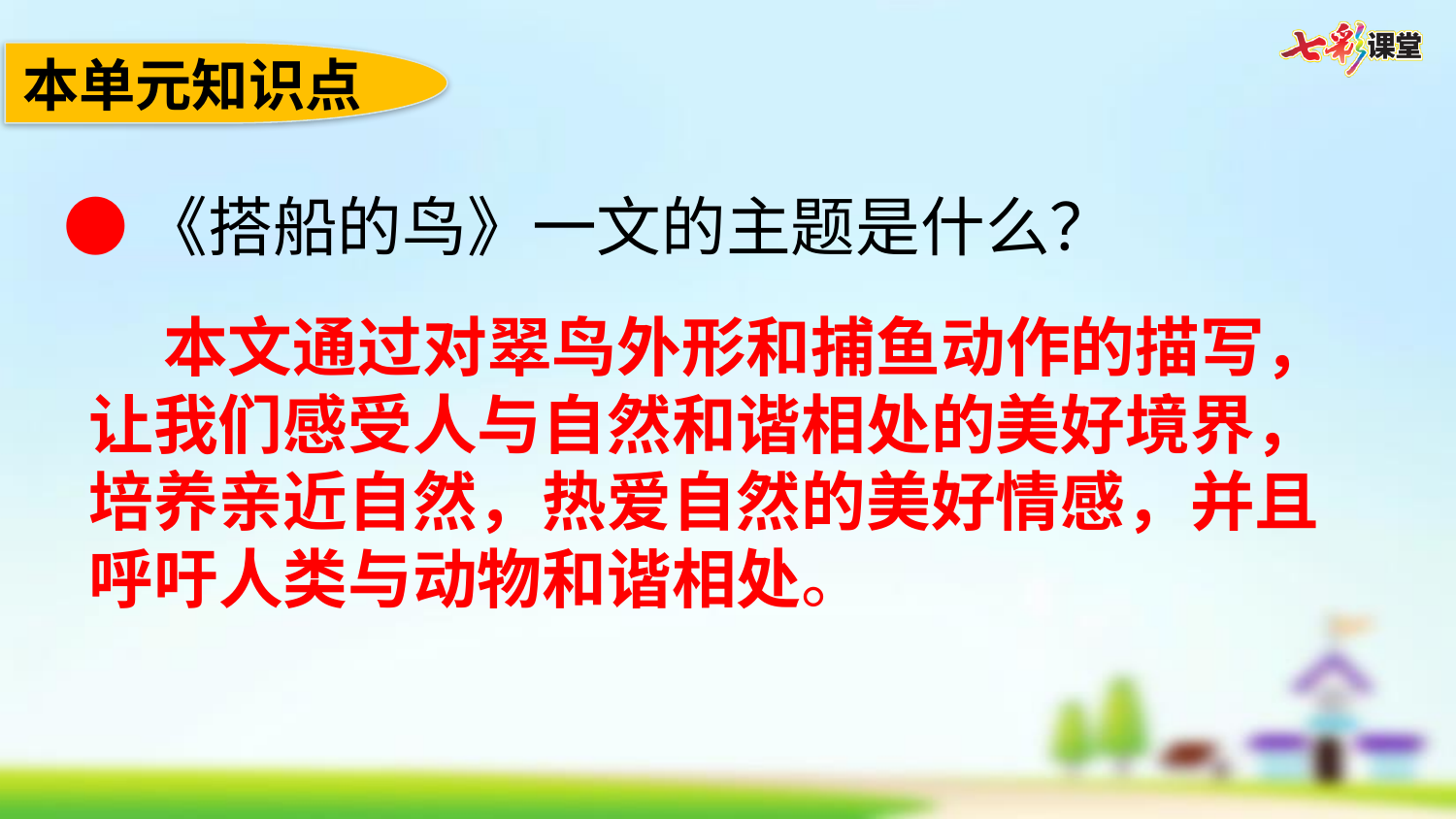

本单元知识点
●《搭船的鸟》一文的主题是什么？
    本文通过对翠鸟外形和捕鱼动作的描写，让我们感受人与自然和谐相处的美好境界，培养亲近自然，热爱自然的美好情感，并且呼吁人类与动物和谐相处。